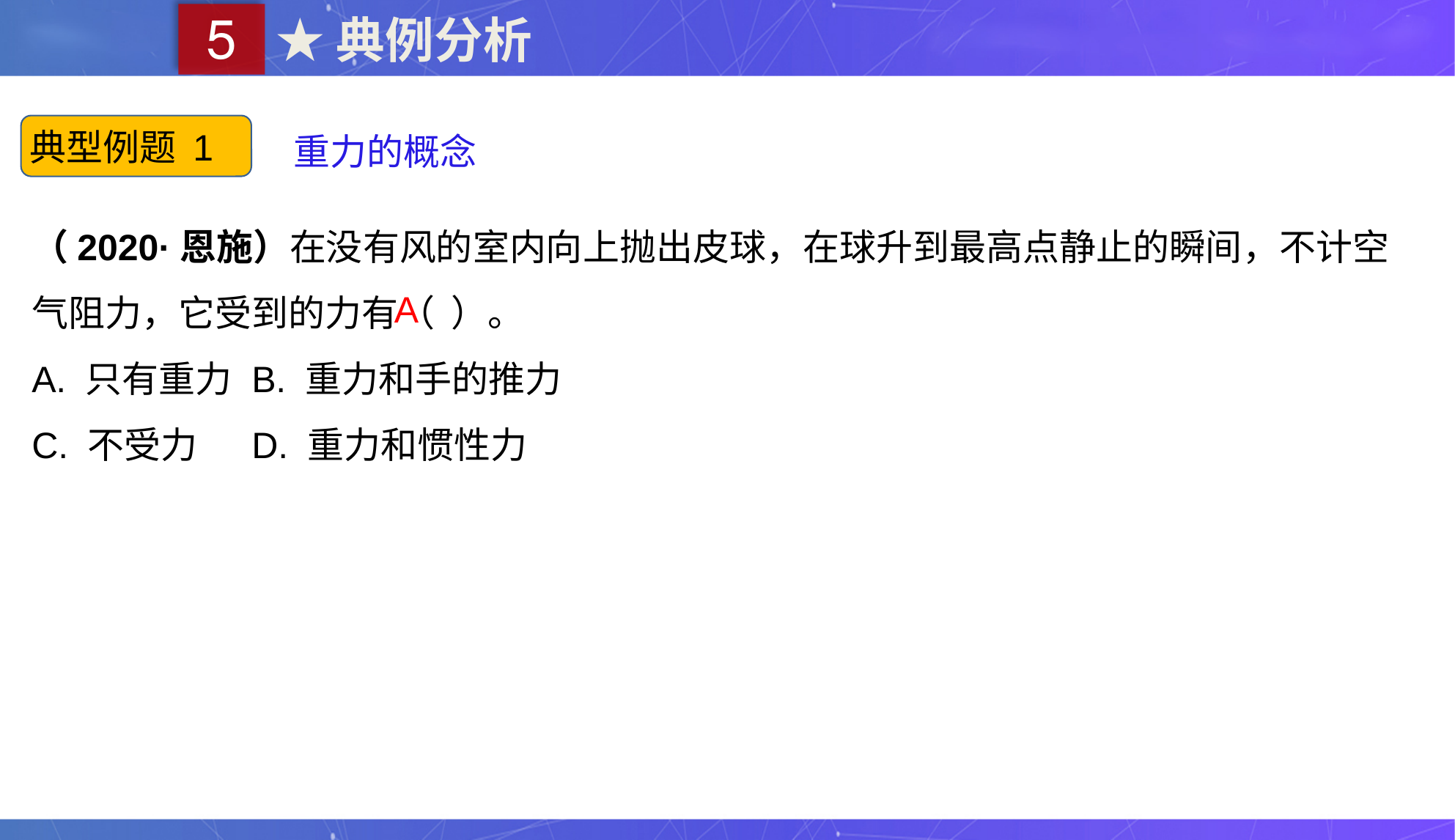

5
★典例分析
典型例题 1
重力的概念
（2020·恩施）在没有风的室内向上抛出皮球，在球升到最高点静止的瞬间，不计空气阻力，它受到的力有（  ）。
A. 只有重力	B. 重力和手的推力
C. 不受力	D. 重力和惯性力
A